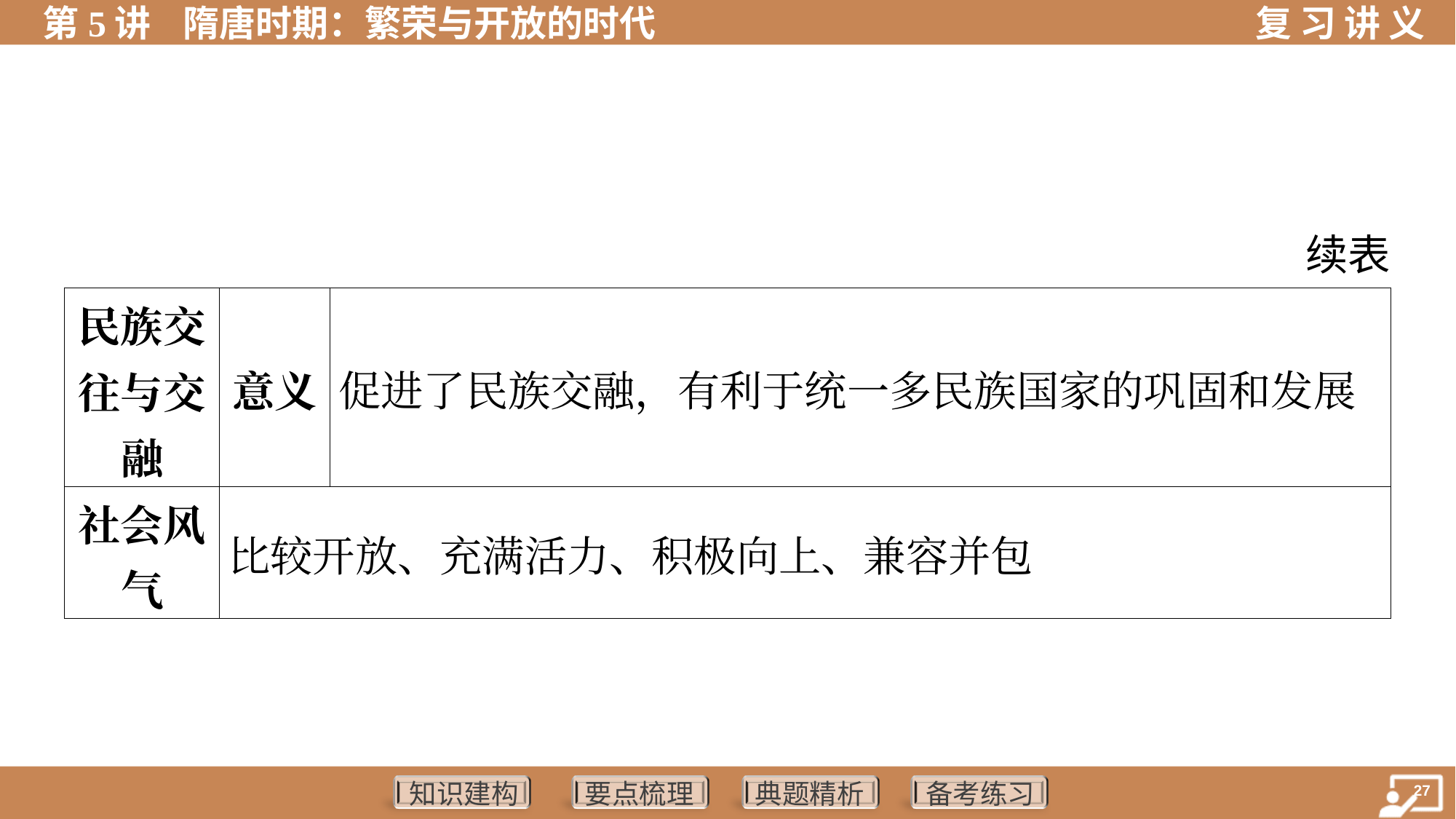

续表
| 民族交 往与交 融 | 意义 | 促进了民族交融，有利于统一多民族国家的巩固和发展 |  |
| --- | --- | --- | --- |
| 社会风 气 | 比较开放、充满活力、积极向上、兼容并包 |  |  |